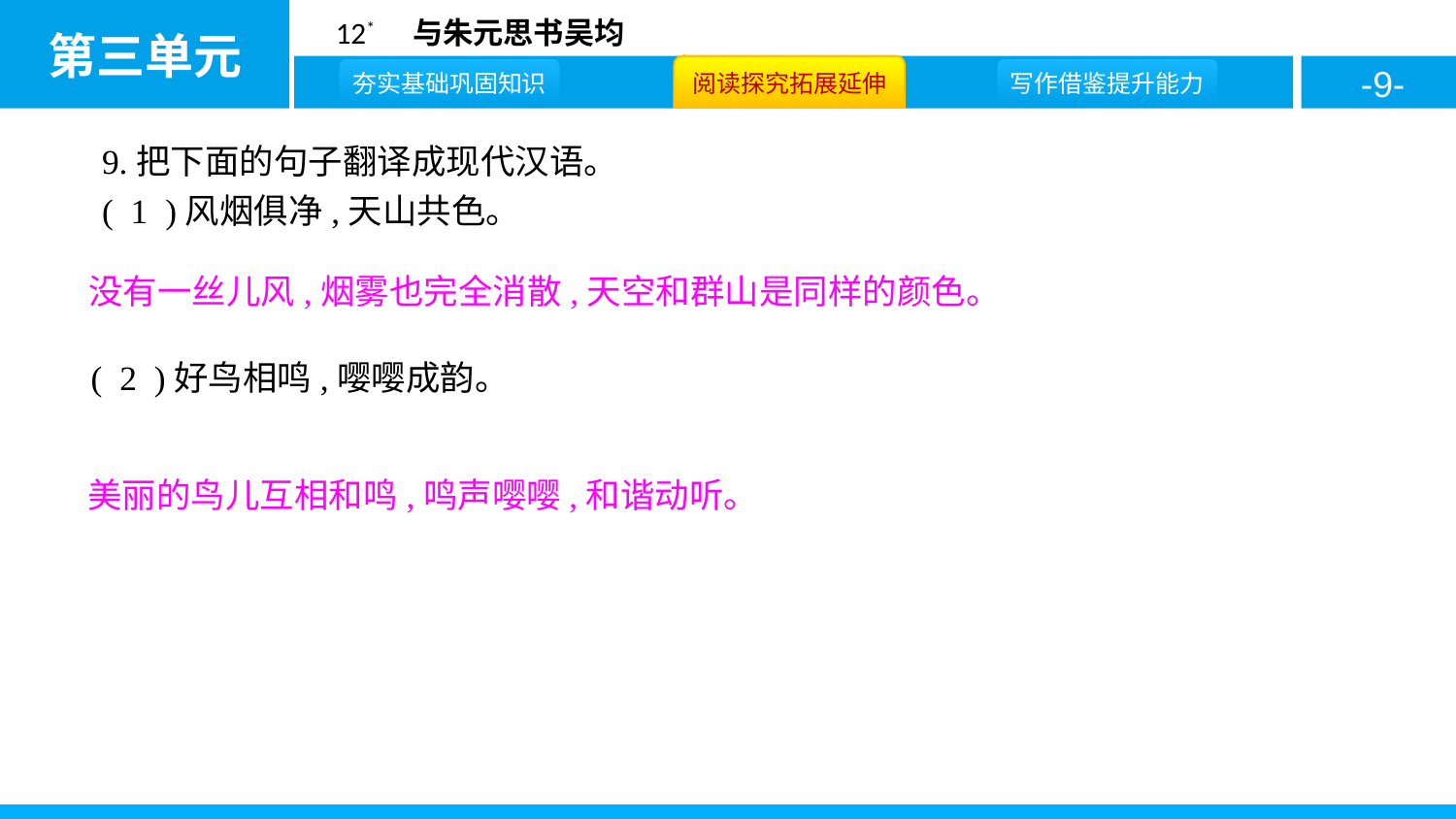

9.把下面的句子翻译成现代汉语。
(  1  )风烟俱净,天山共色。
没有一丝儿风,烟雾也完全消散,天空和群山是同样的颜色。
(  2  )好鸟相鸣,嘤嘤成韵。
美丽的鸟儿互相和鸣,鸣声嘤嘤,和谐动听。